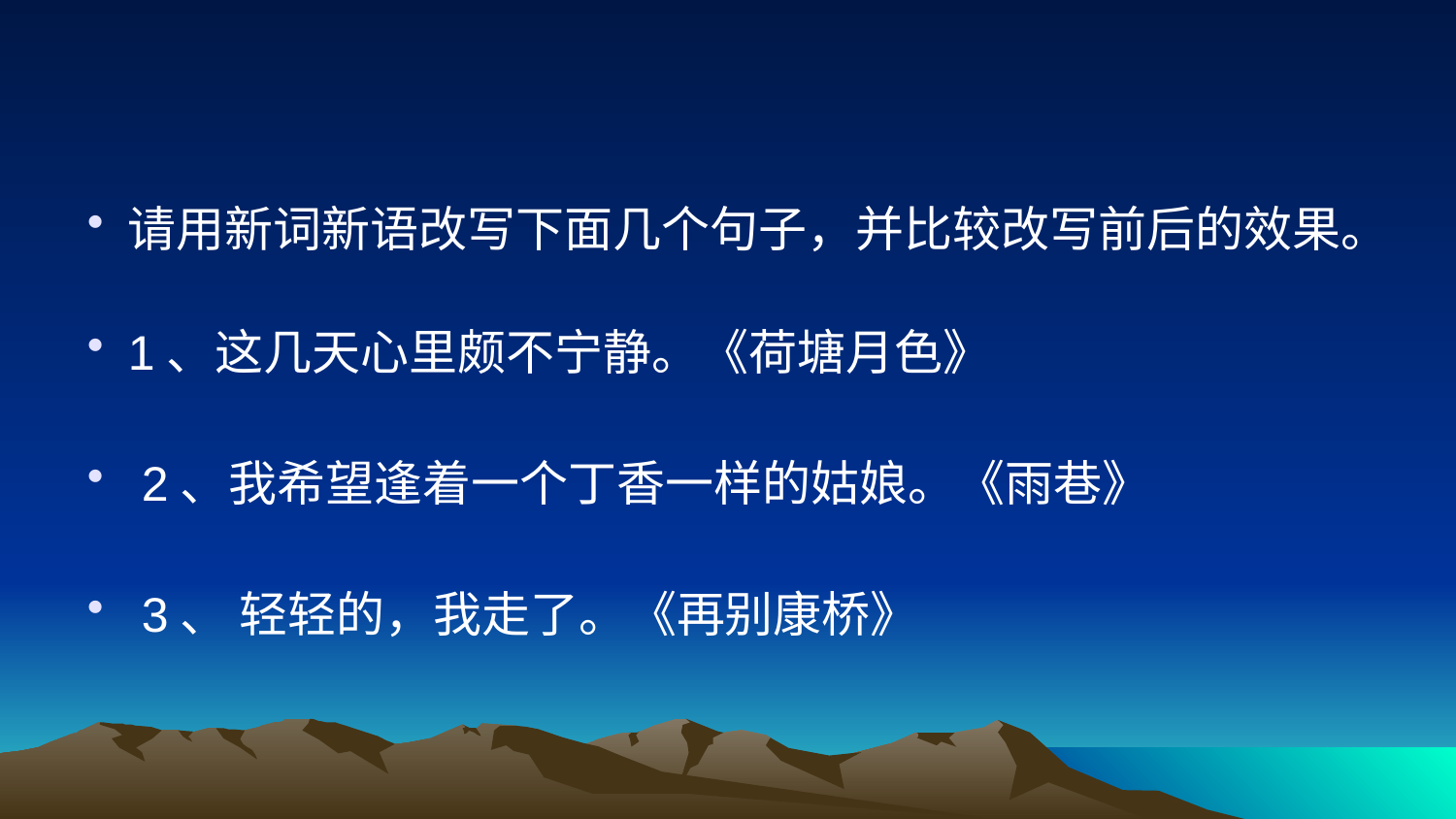

#
请用新词新语改写下面几个句子，并比较改写前后的效果。
1、这几天心里颇不宁静。《荷塘月色》

 2、我希望逢着一个丁香一样的姑娘。《雨巷》

 3、 轻轻的，我走了。《再别康桥》